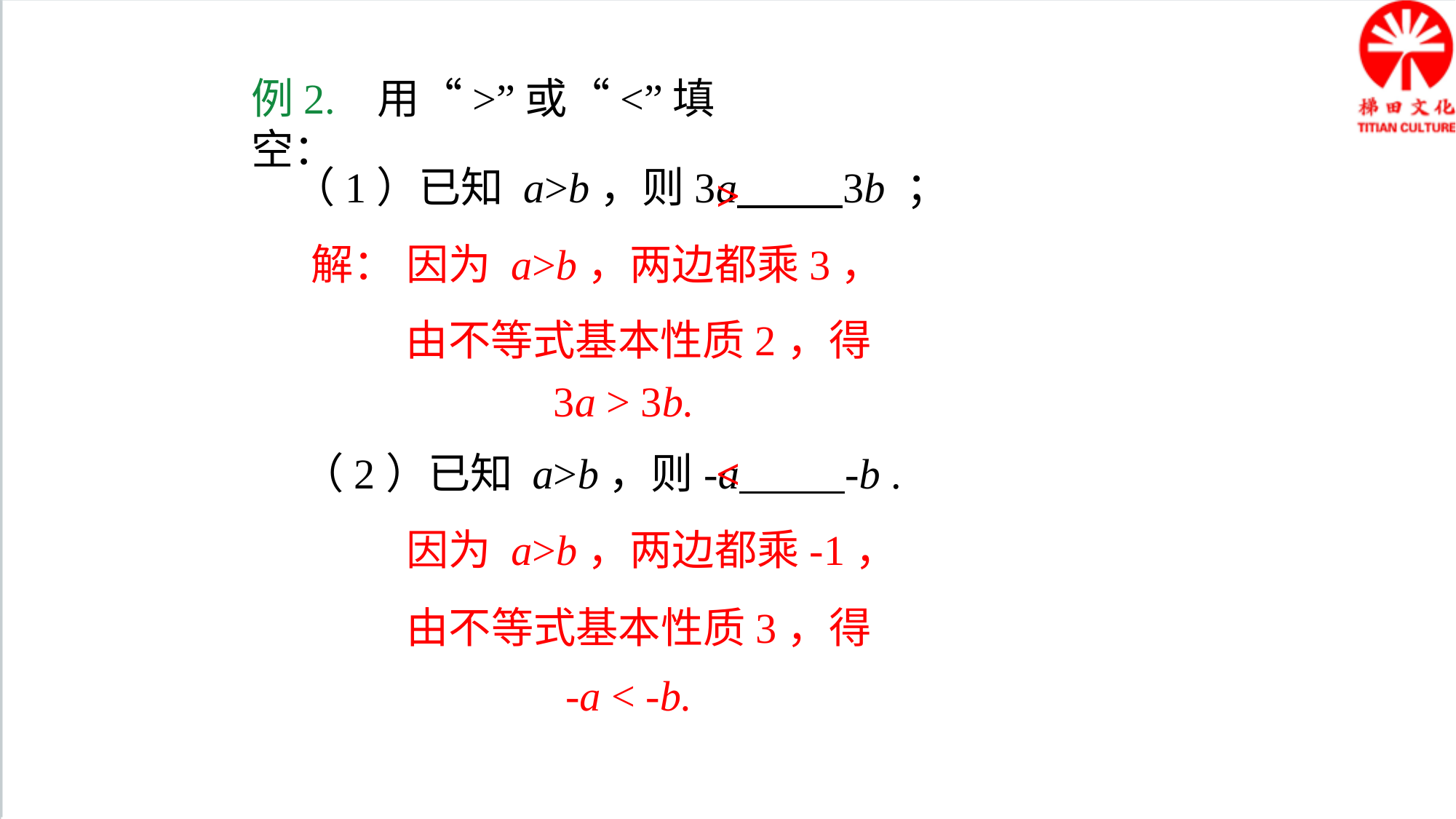

例2.   用“>”或“<”填空：
>
（1）已知 a>b，则3a          3b ；
          因为 a>b，两边都乘3，
解：
         由不等式基本性质2，得
                       3a > 3b.
<
（2）已知 a>b，则-a          -b .
          因为 a>b，两边都乘-1，
          由不等式基本性质3，得
                         -a < -b.